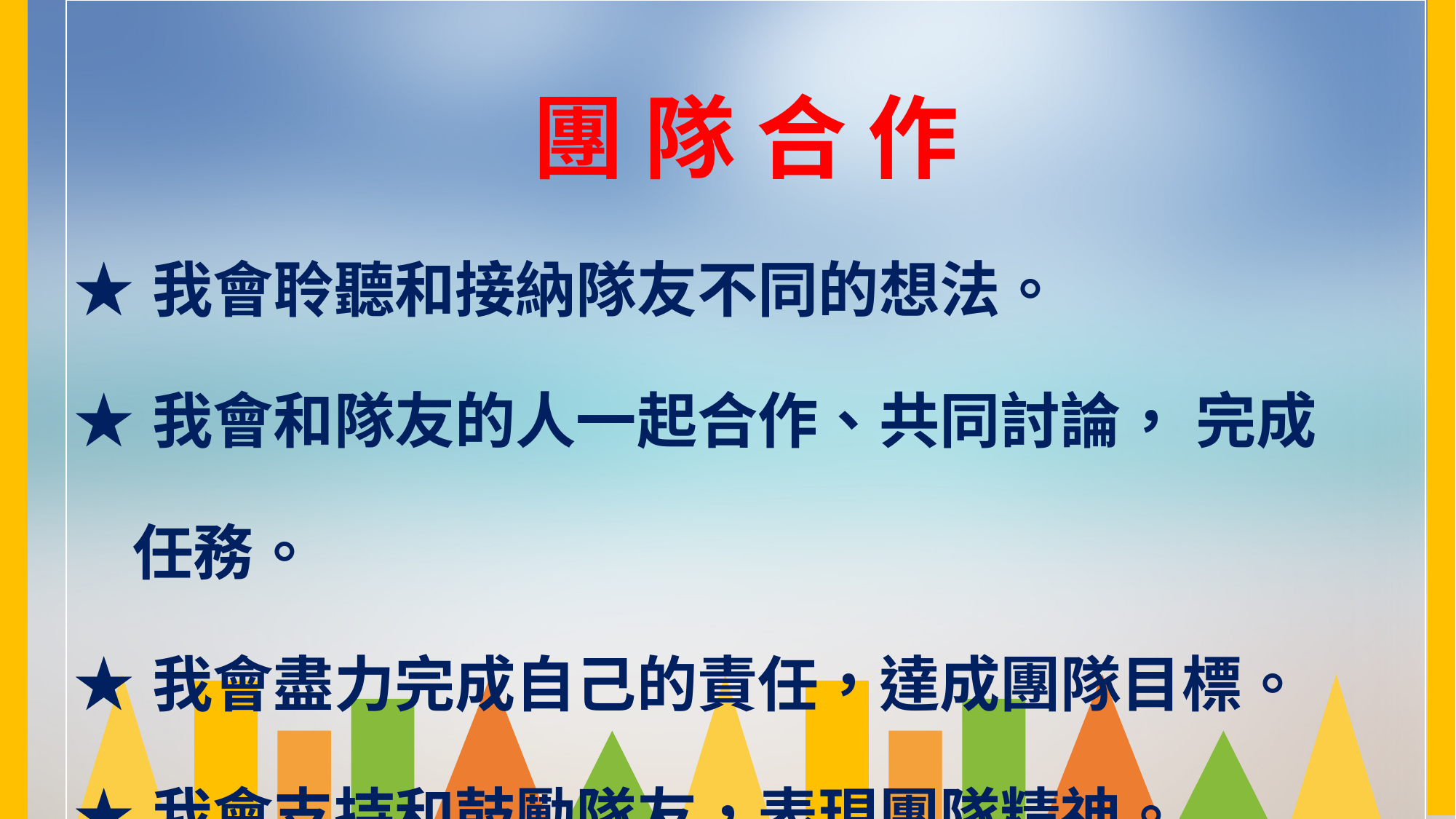

| 團 隊 合 作 ★我會聆聽和接納隊友不同的想法。 ★我會和隊友的人一起合作、共同討論， 完成 任務。 ★我會盡力完成自己的責任，達成團隊目標。 ★我會支持和鼓勵隊友，表現團隊精神。 |
| --- |